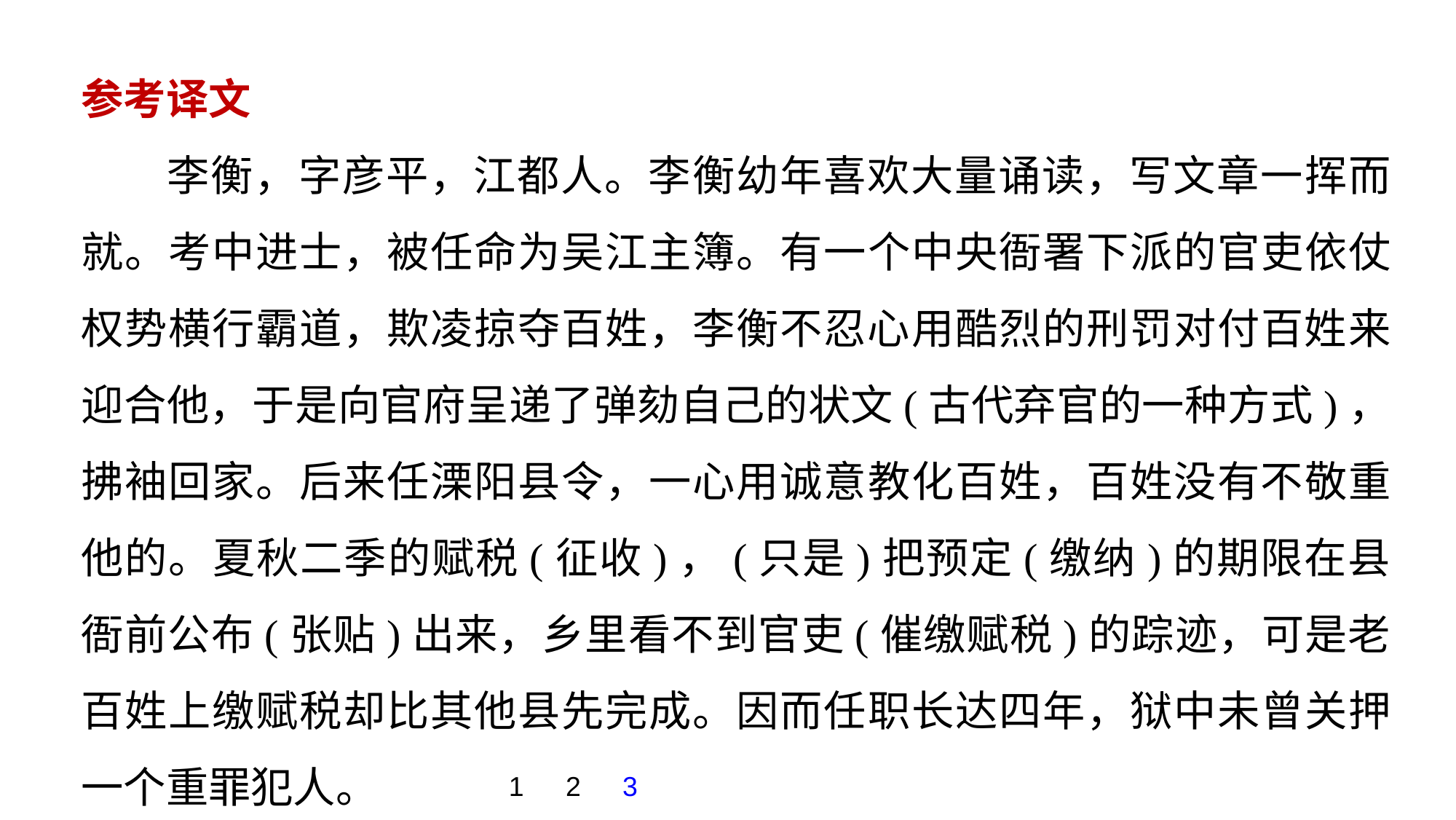

参考译文
李衡，字彦平，江都人。李衡幼年喜欢大量诵读，写文章一挥而就。考中进士，被任命为吴江主簿。有一个中央衙署下派的官吏依仗权势横行霸道，欺凌掠夺百姓，李衡不忍心用酷烈的刑罚对付百姓来迎合他，于是向官府呈递了弹劾自己的状文(古代弃官的一种方式)，拂袖回家。后来任溧阳县令，一心用诚意教化百姓，百姓没有不敬重他的。夏秋二季的赋税(征收)，(只是)把预定(缴纳)的期限在县衙前公布(张贴)出来，乡里看不到官吏(催缴赋税)的踪迹，可是老百姓上缴赋税却比其他县先完成。因而任职长达四年，狱中未曾关押一个重罪犯人。
1
2
3